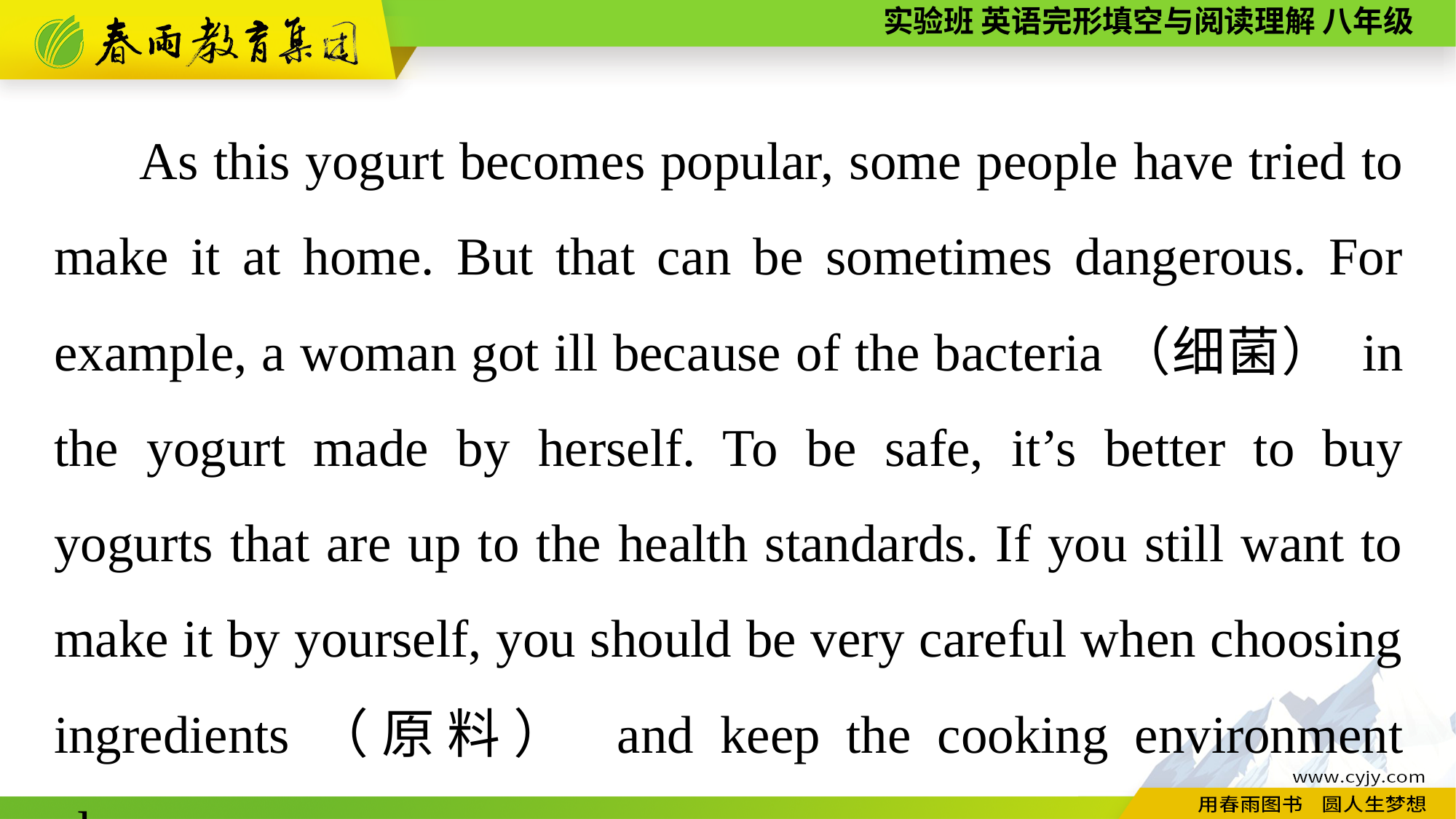

As this yogurt becomes popular, some people have tried to make it at home. But that can be sometimes dangerous. For example, a woman got ill because of the bacteria（细菌） in the yogurt made by herself. To be safe, it’s better to buy yogurts that are up to the health standards. If you still want to make it by yourself, you should be very careful when choosing ingredients（原料） and keep the cooking environment clean.